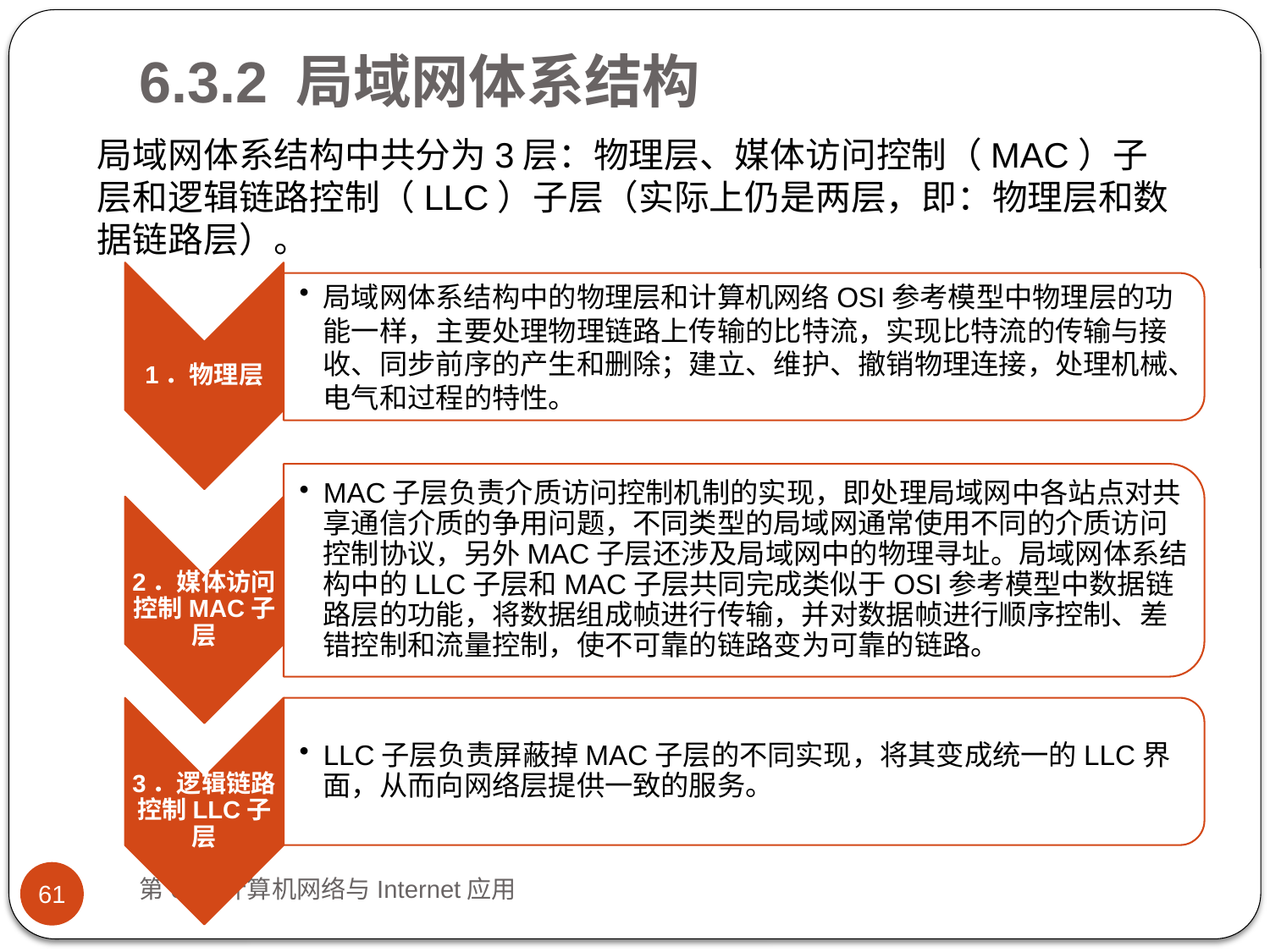

# 6.3.2 局域网体系结构
局域网体系结构中共分为3层：物理层、媒体访问控制（MAC）子层和逻辑链路控制（LLC）子层（实际上仍是两层，即：物理层和数据链路层）。
1．物理层
局域网体系结构中的物理层和计算机网络OSI参考模型中物理层的功能一样，主要处理物理链路上传输的比特流，实现比特流的传输与接收、同步前序的产生和删除；建立、维护、撤销物理连接，处理机械、电气和过程的特性。
2．媒体访问控制MAC子层
MAC子层负责介质访问控制机制的实现，即处理局域网中各站点对共享通信介质的争用问题，不同类型的局域网通常使用不同的介质访问控制协议，另外MAC子层还涉及局域网中的物理寻址。局域网体系结构中的LLC子层和MAC子层共同完成类似于OSI参考模型中数据链路层的功能，将数据组成帧进行传输，并对数据帧进行顺序控制、差错控制和流量控制，使不可靠的链路变为可靠的链路。
3．逻辑链路控制LLC子层
LLC子层负责屏蔽掉MAC子层的不同实现，将其变成统一的LLC界面，从而向网络层提供一致的服务。
第6章 计算机网络与Internet应用
61